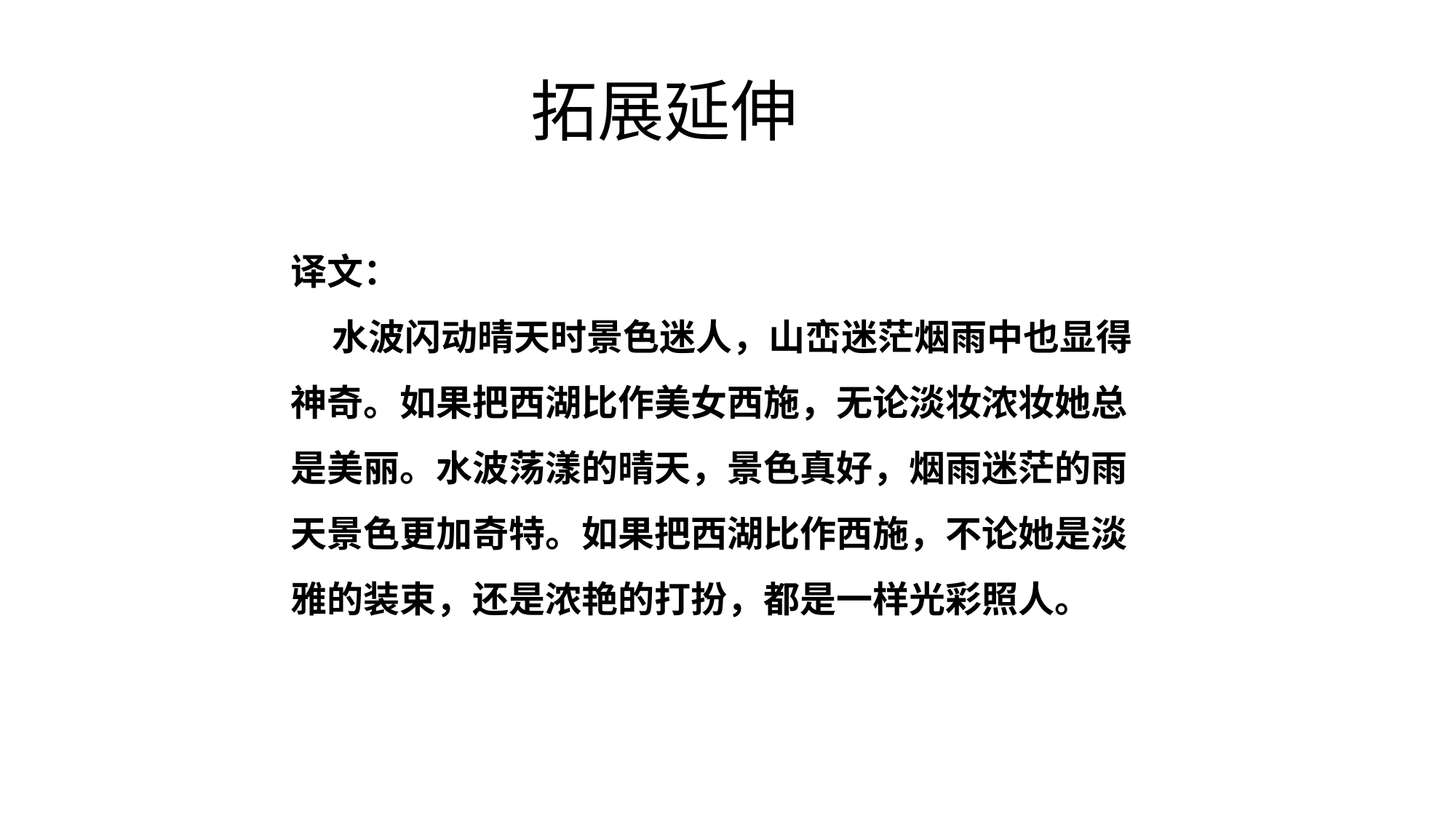

拓展延伸
译文：
    水波闪动晴天时景色迷人，山峦迷茫烟雨中也显得神奇。如果把西湖比作美女西施，无论淡妆浓妆她总是美丽。水波荡漾的晴天，景色真好，烟雨迷茫的雨天景色更加奇特。如果把西湖比作西施，不论她是淡雅的装束，还是浓艳的打扮，都是一样光彩照人。